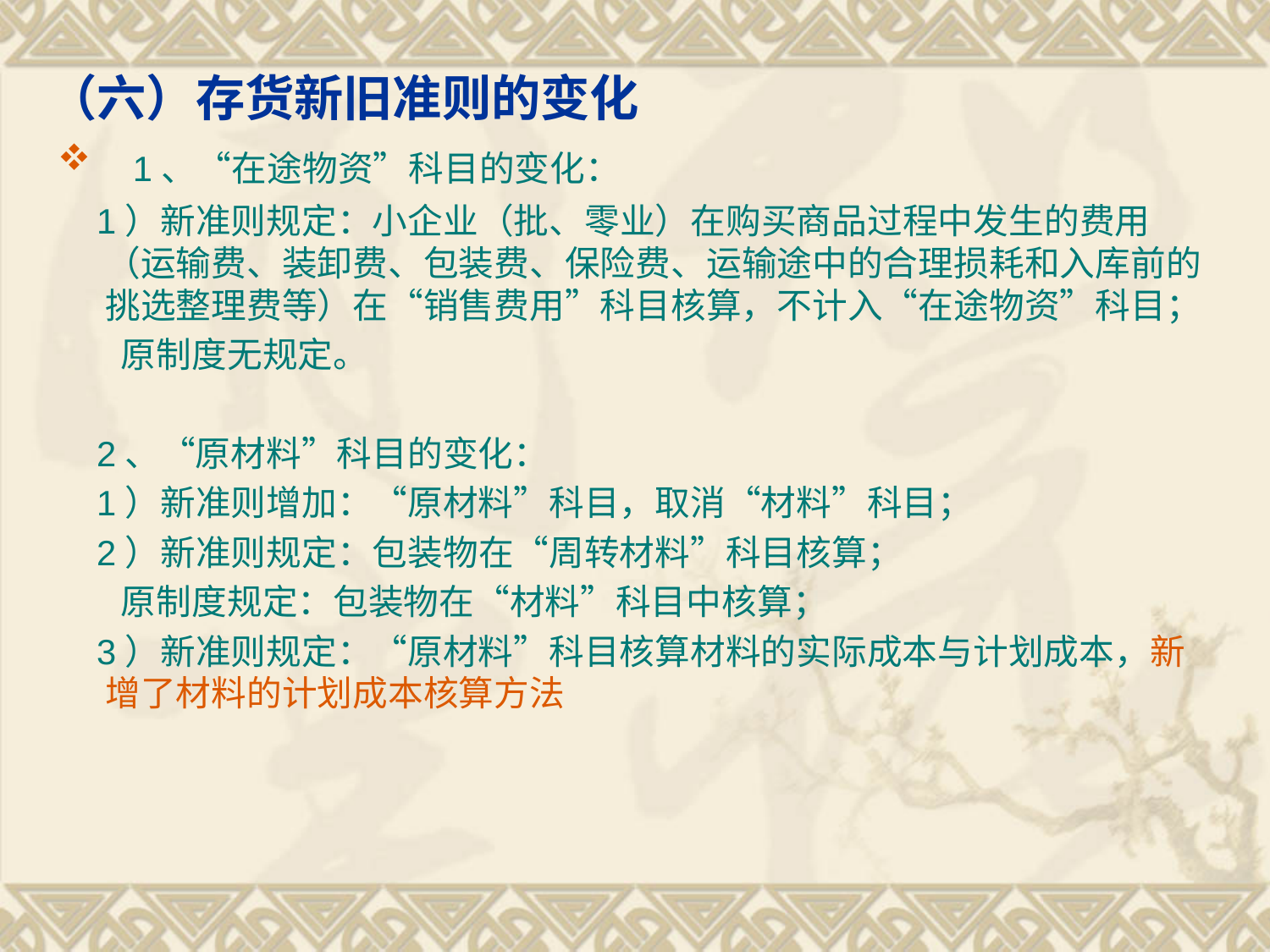

# （六）存货新旧准则的变化
  1、“在途物资”科目的变化：
    1）新准则规定：小企业（批、零业）在购买商品过程中发生的费用（运输费、装卸费、包装费、保险费、运输途中的合理损耗和入库前的挑选整理费等）在“销售费用”科目核算，不计入“在途物资”科目；
       原制度无规定。

    2、“原材料”科目的变化：
    1）新准则增加：“原材料”科目，取消“材料”科目；
    2）新准则规定：包装物在“周转材料”科目核算；
       原制度规定：包装物在“材料”科目中核算；
    3）新准则规定：“原材料”科目核算材料的实际成本与计划成本，新增了材料的计划成本核算方法